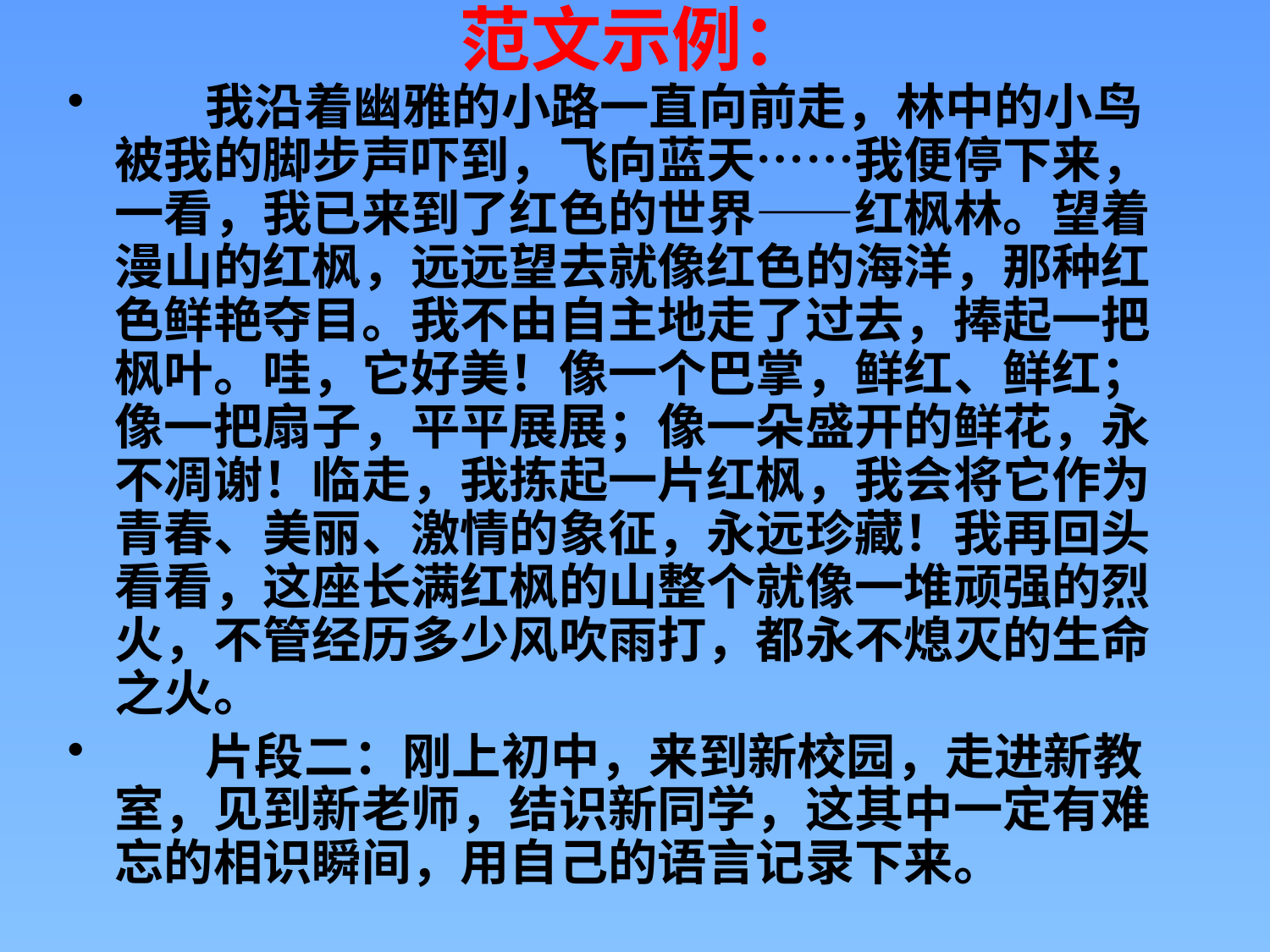

# 范文示例：
       我沿着幽雅的小路一直向前走，林中的小鸟被我的脚步声吓到，飞向蓝天……我便停下来，一看，我已来到了红色的世界——红枫林。望着漫山的红枫，远远望去就像红色的海洋，那种红色鲜艳夺目。我不由自主地走了过去，捧起一把枫叶。哇，它好美！像一个巴掌，鲜红、鲜红；像一把扇子，平平展展；像一朵盛开的鲜花，永不凋谢！临走，我拣起一片红枫，我会将它作为青春、美丽、激情的象征，永远珍藏！我再回头看看，这座长满红枫的山整个就像一堆顽强的烈火，不管经历多少风吹雨打，都永不熄灭的生命之火。
       片段二：刚上初中，来到新校园，走进新教室，见到新老师，结识新同学，这其中一定有难忘的相识瞬间，用自己的语言记录下来。